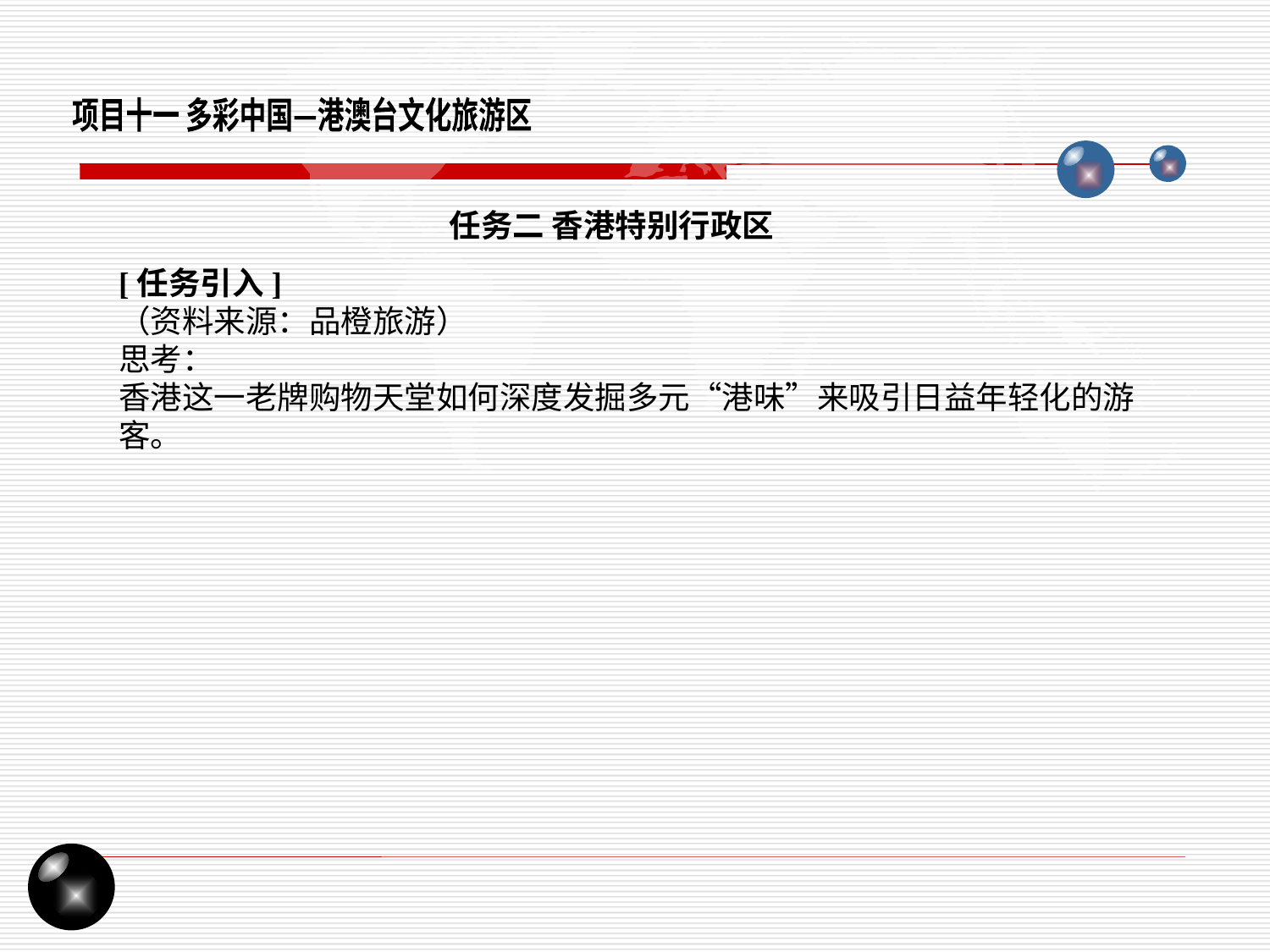

项目十一 多彩中国—港澳台文化旅游区
任务二 香港特别行政区

[任务引入]
（资料来源：品橙旅游）
思考：
香港这一老牌购物天堂如何深度发掘多元“港味”来吸引日益年轻化的游客。